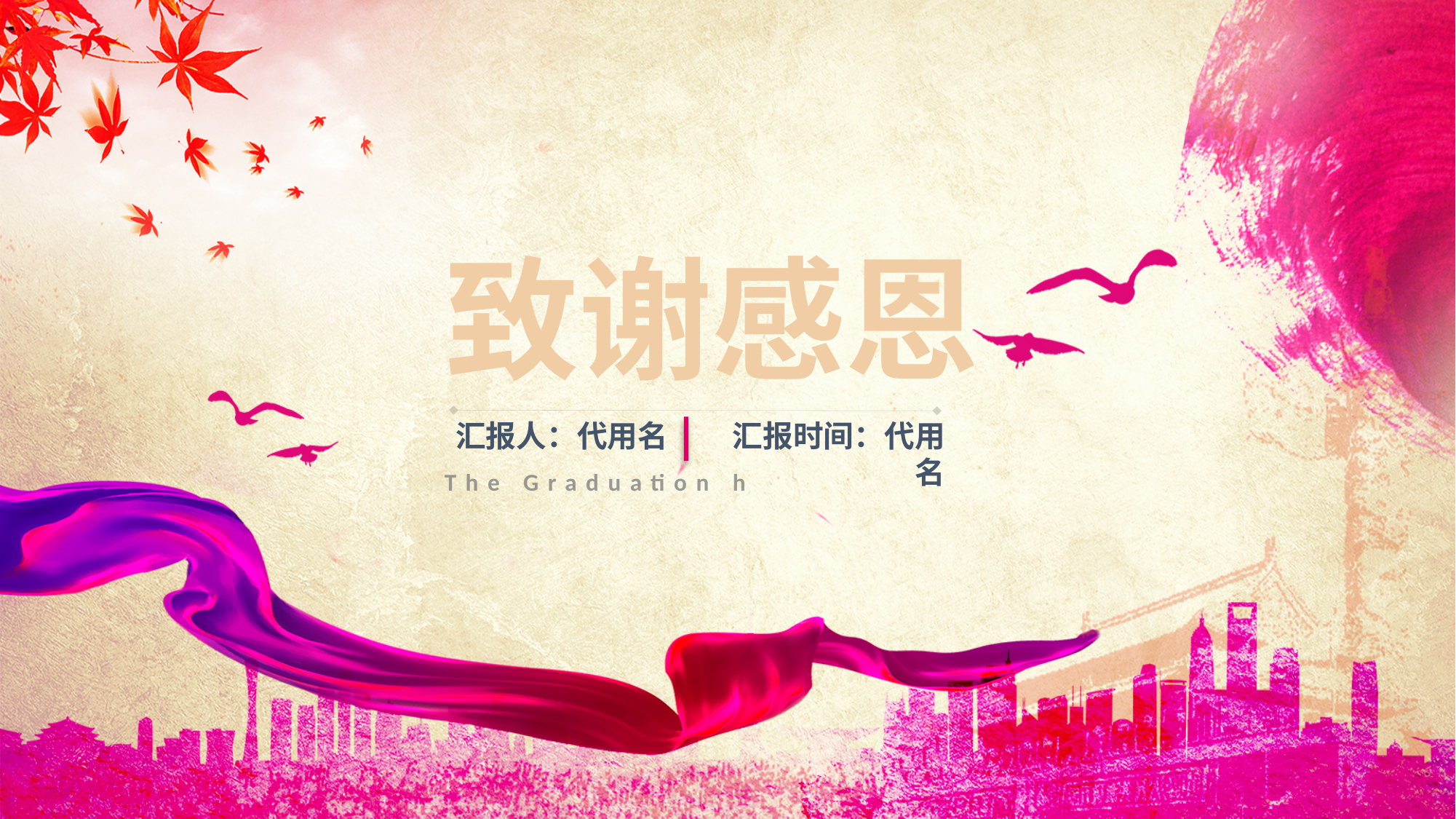

致谢感恩
汇报人：代用名
汇报时间：代用名

The Graduation hesis Defense